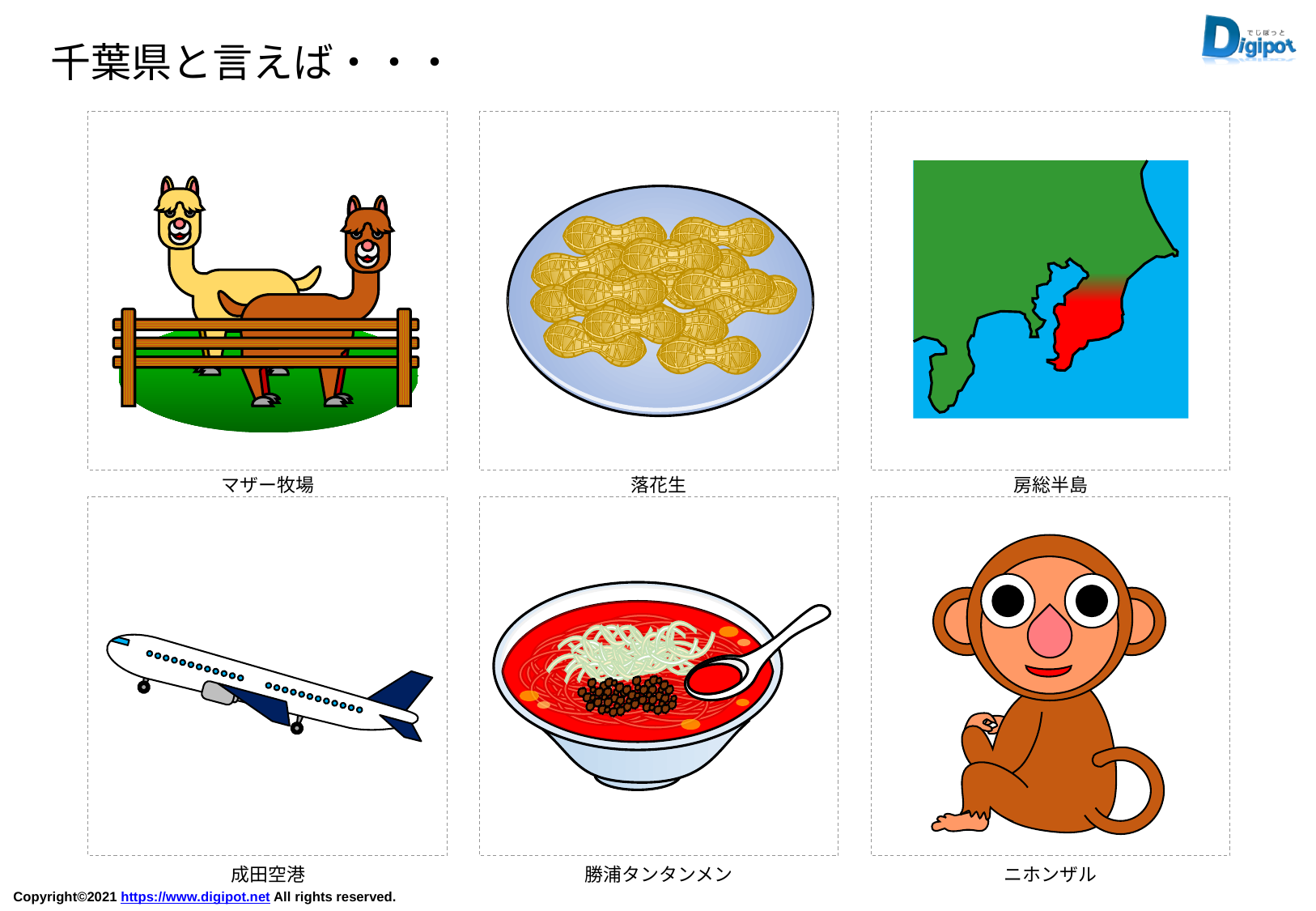

千葉県と言えば・・・

マザー牧場
落花生
房総半島

成田空港
勝浦タンタンメン
ニホンザル